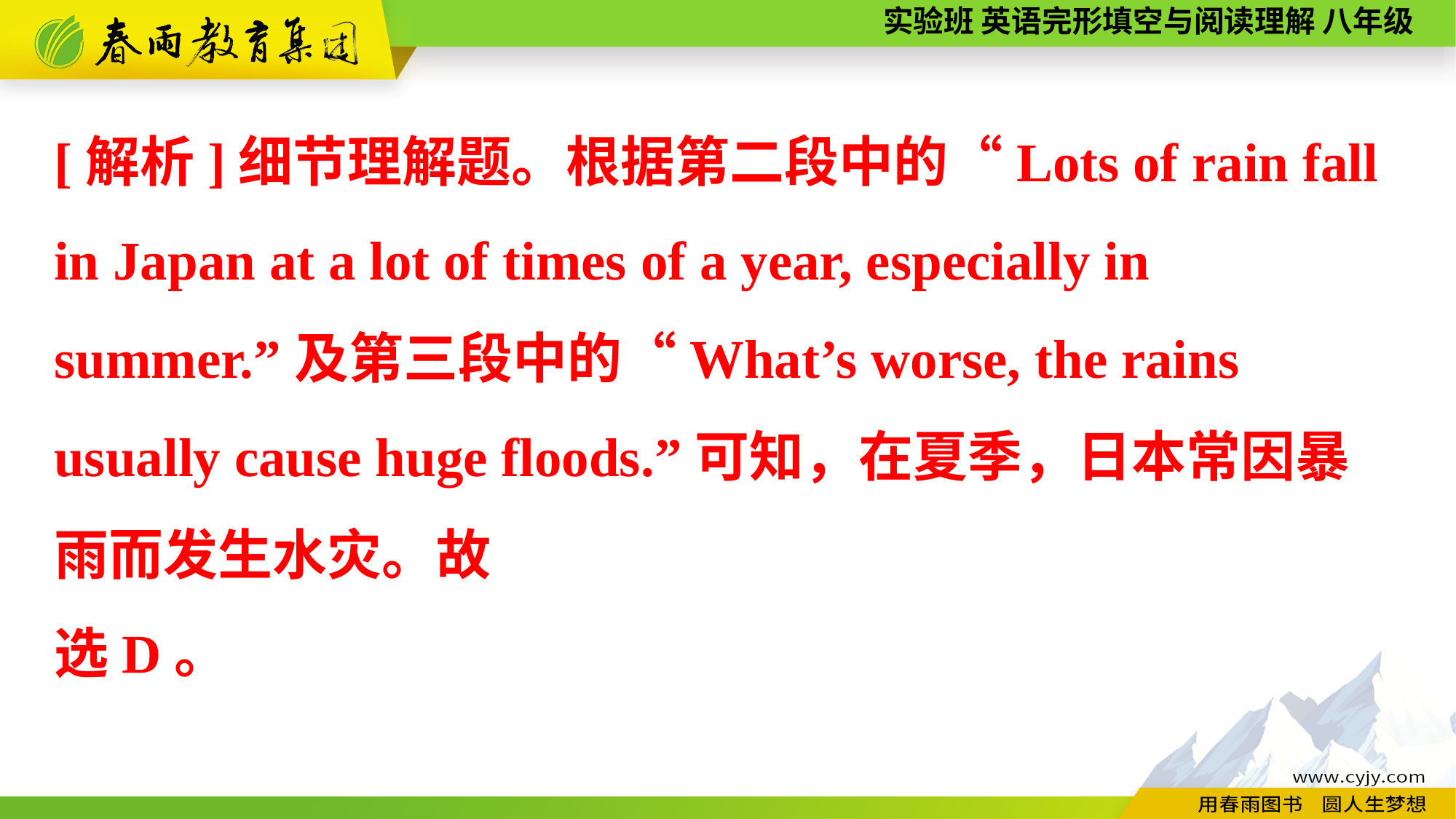

[解析]细节理解题。根据第二段中的“Lots of rain fall in Japan at a lot of times of a year, especially in summer.”及第三段中的“What’s worse, the rains usually cause huge floods.”可知，在夏季，日本常因暴雨而发生水灾。故
选D。